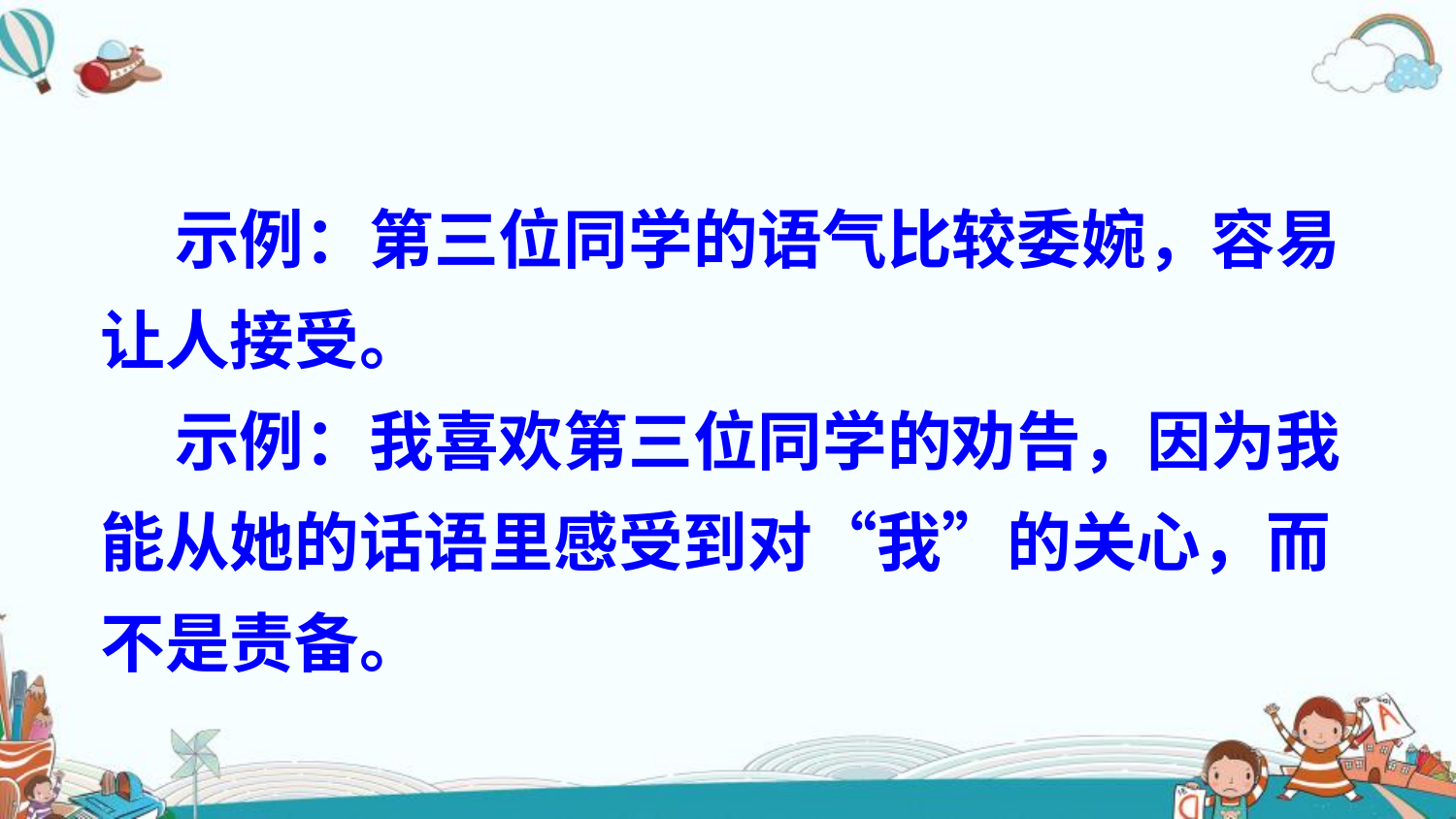

示例：第三位同学的语气比较委婉，容易让人接受。
    示例：我喜欢第三位同学的劝告，因为我能从她的话语里感受到对“我”的关心，而不是责备。